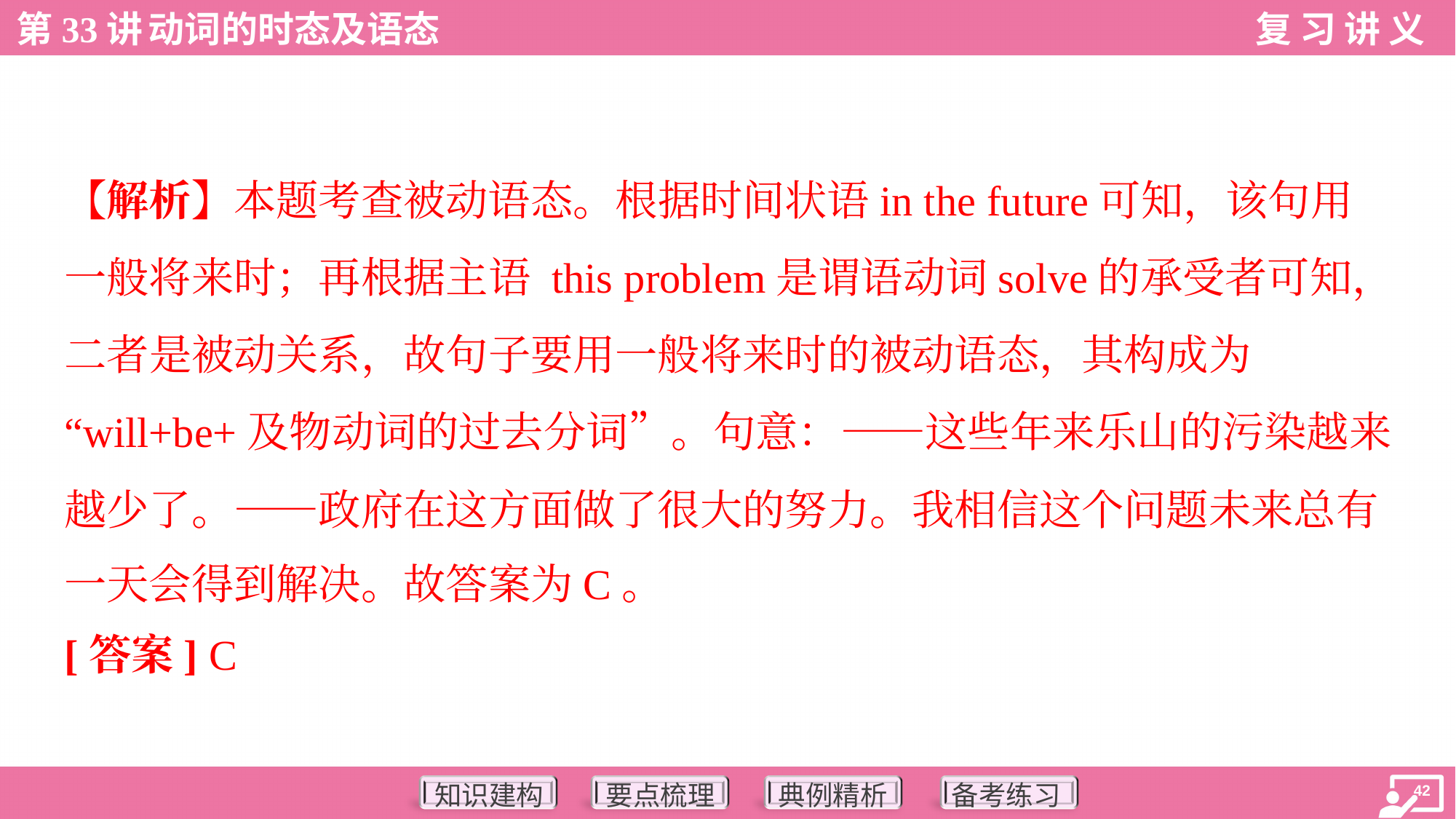

【解析】本题考查被动语态。根据时间状语in the future可知，该句用
一般将来时；再根据主语 this problem是谓语动词solve的承受者可知，
二者是被动关系，故句子要用一般将来时的被动语态，其构成为
“will+be+及物动词的过去分词”。句意：——这些年来乐山的污染越来
越少了。——政府在这方面做了很大的努力。我相信这个问题未来总有
一天会得到解决。故答案为C。
[答案] C